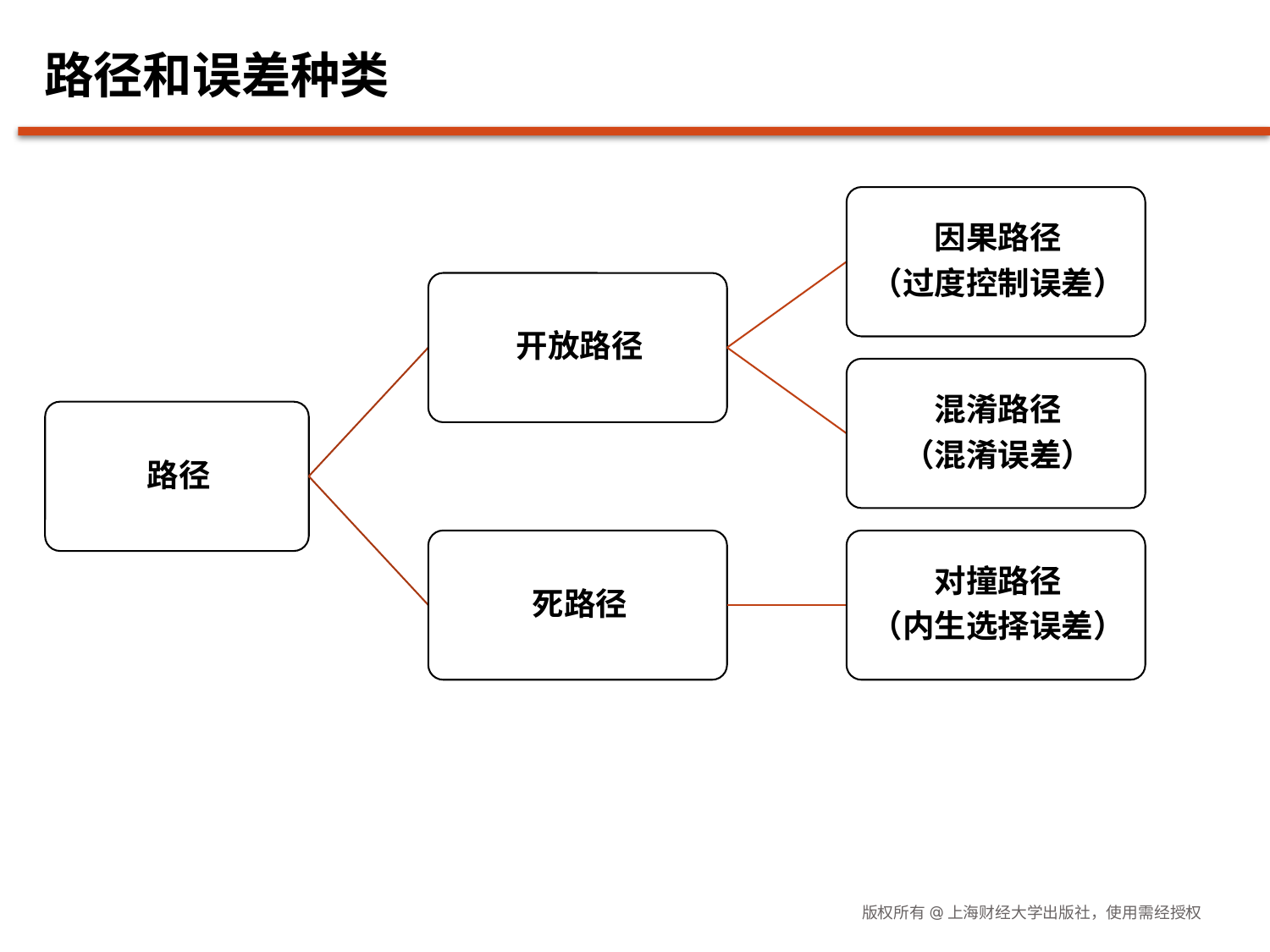

# 路径和误差种类

路径

开放路径

因果路径
（过度控制误差）

混淆路径
（混淆误差）

死路径

对撞路径
（内生选择误差）
版权所有@上海财经大学出版社，使用需经授权